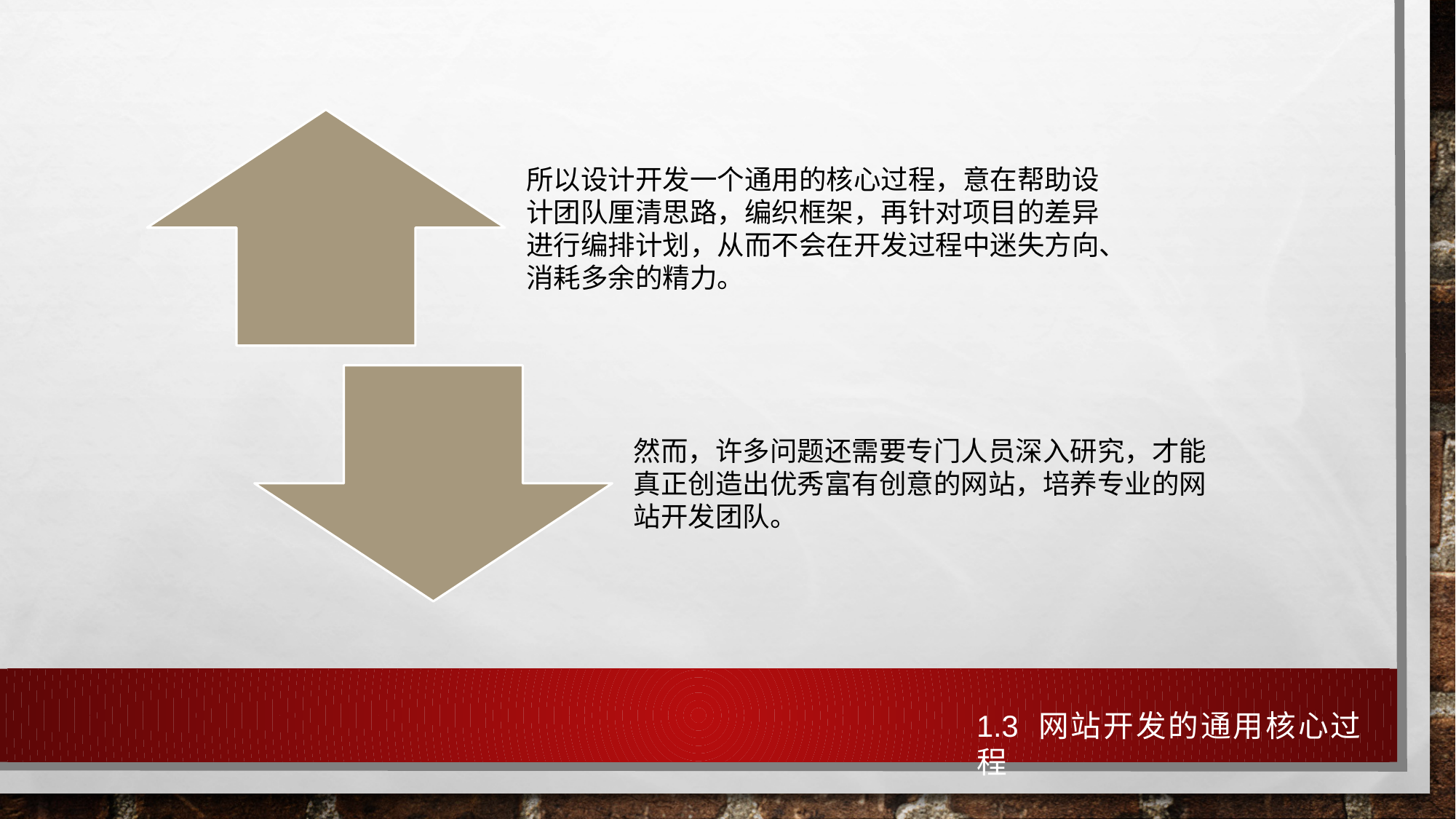

所以设计开发一个通用的核心过程，意在帮助设计团队厘清思路，编织框架，再针对项目的差异进行编排计划，从而不会在开发过程中迷失方向、消耗多余的精力。
然而，许多问题还需要专门人员深入研究，才能真正创造出优秀富有创意的网站，培养专业的网站开发团队。
1.3 网站开发的通用核心过程